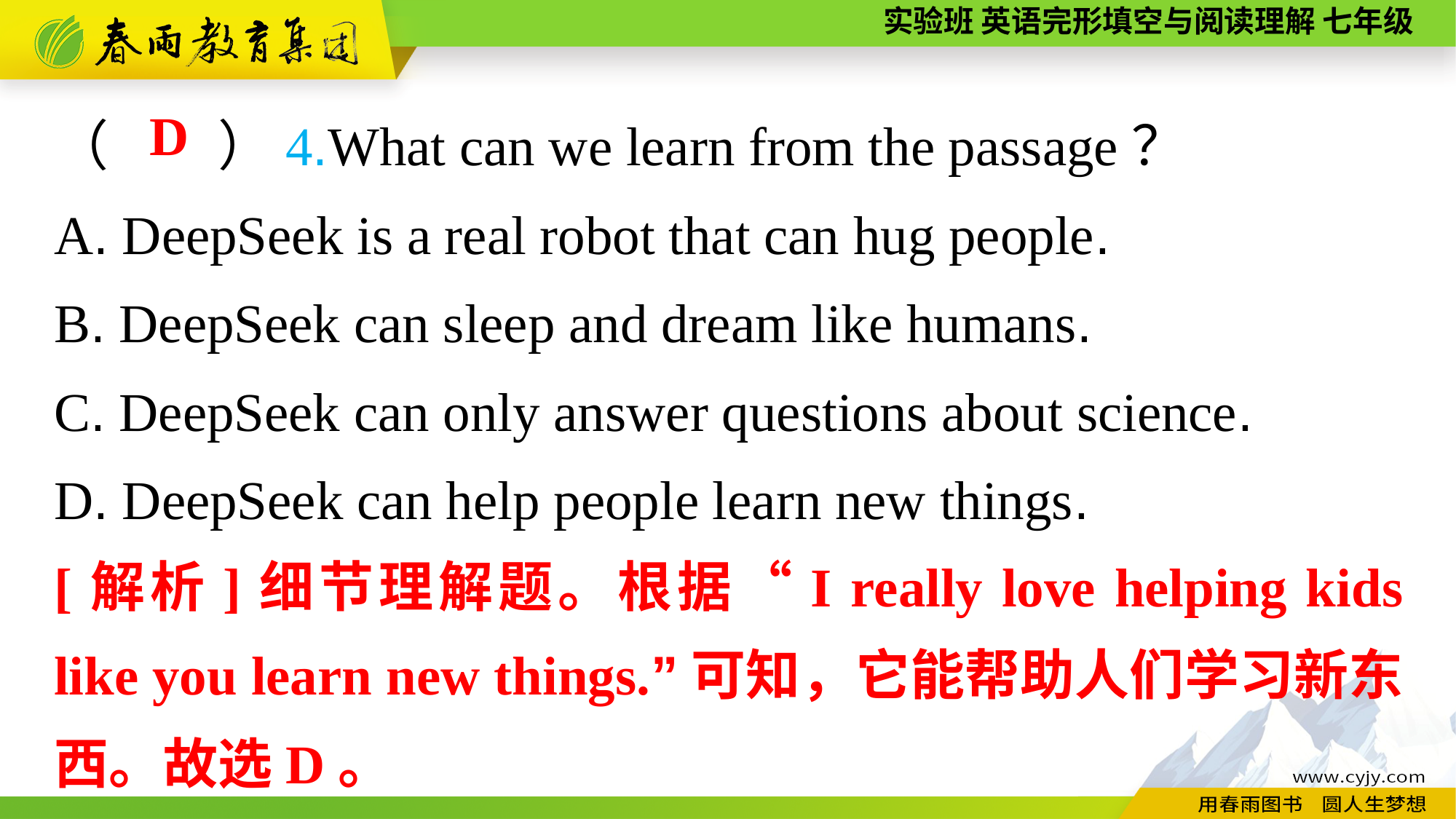

（　　）4.What can we learn from the passage？
A. DeepSeek is a real robot that can hug people.
B. DeepSeek can sleep and dream like humans.
C. DeepSeek can only answer questions about science.
D. DeepSeek can help people learn new things.
D
[解析]细节理解题。根据“I really love helping kids like you learn new things.”可知，它能帮助人们学习新东西。故选D。